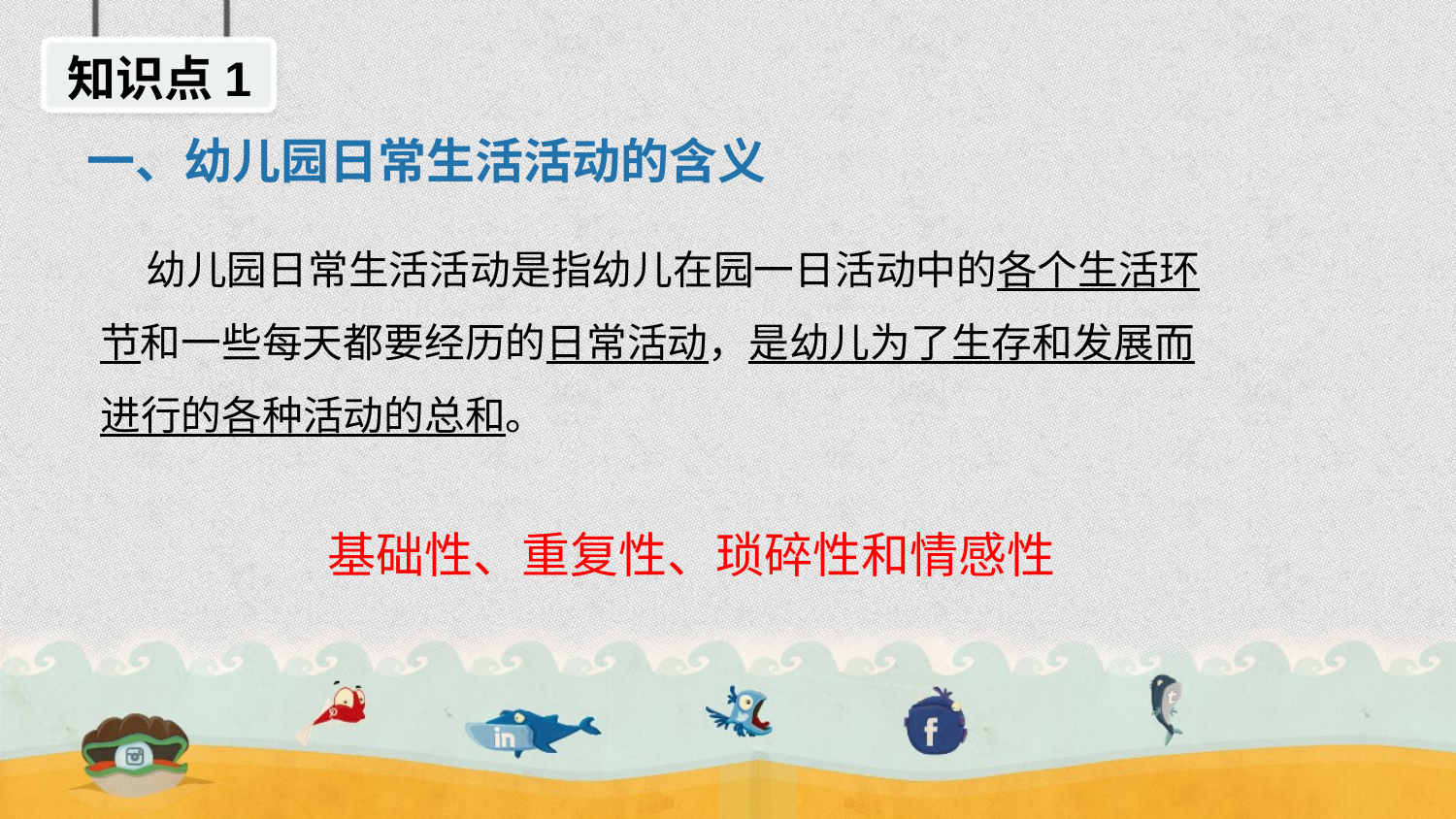

知识点1
一、幼儿园日常生活活动的含义
    幼儿园日常生活活动是指幼儿在园一日活动中的各个生活环节和一些每天都要经历的日常活动，是幼儿为了生存和发展而进行的各种活动的总和。
基础性、重复性、琐碎性和情感性